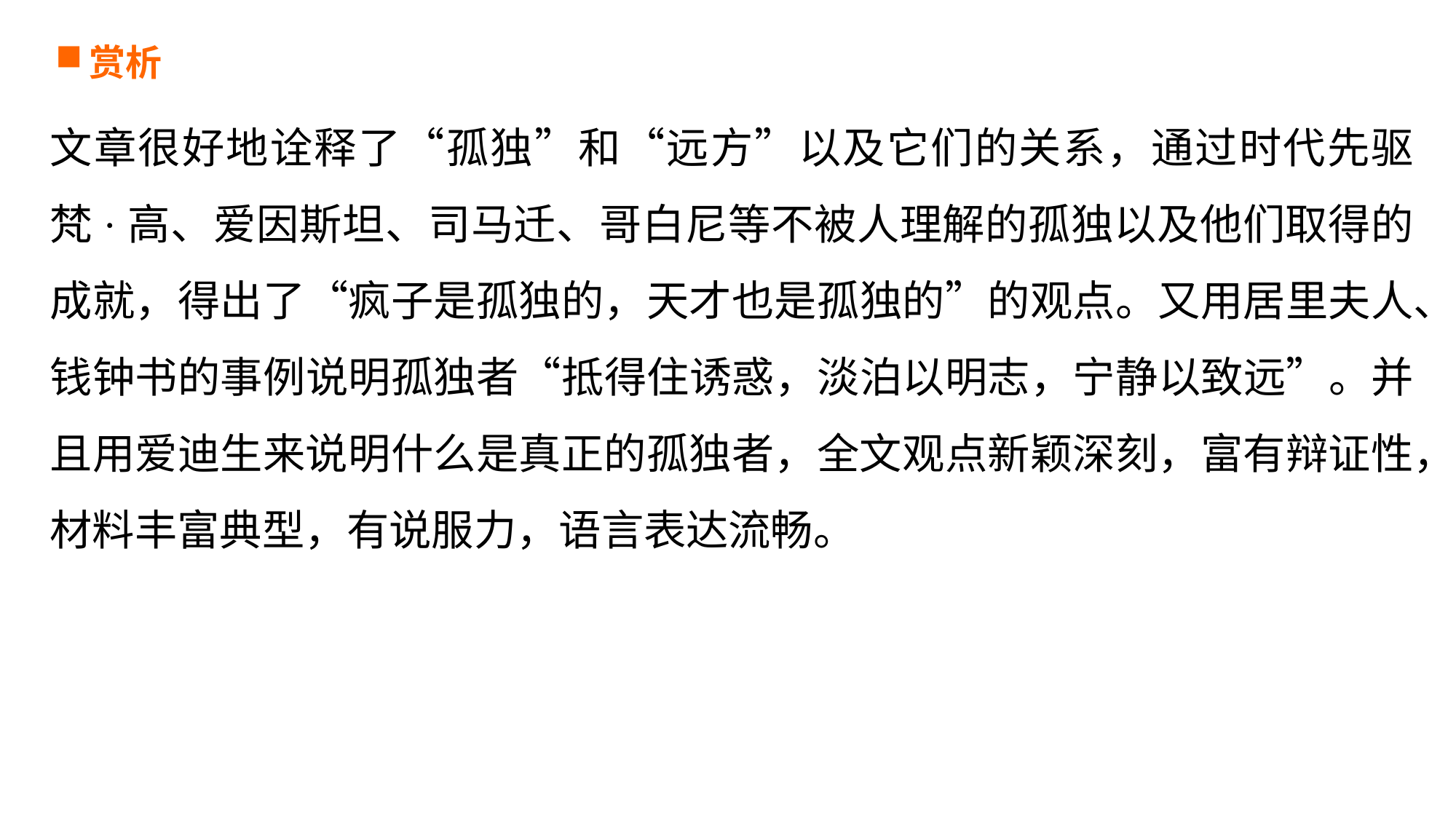

赏析
文章很好地诠释了“孤独”和“远方”以及它们的关系，通过时代先驱梵·高、爱因斯坦、司马迁、哥白尼等不被人理解的孤独以及他们取得的成就，得出了“疯子是孤独的，天才也是孤独的”的观点。又用居里夫人、钱钟书的事例说明孤独者“抵得住诱惑，淡泊以明志，宁静以致远”。并且用爱迪生来说明什么是真正的孤独者，全文观点新颖深刻，富有辩证性，材料丰富典型，有说服力，语言表达流畅。